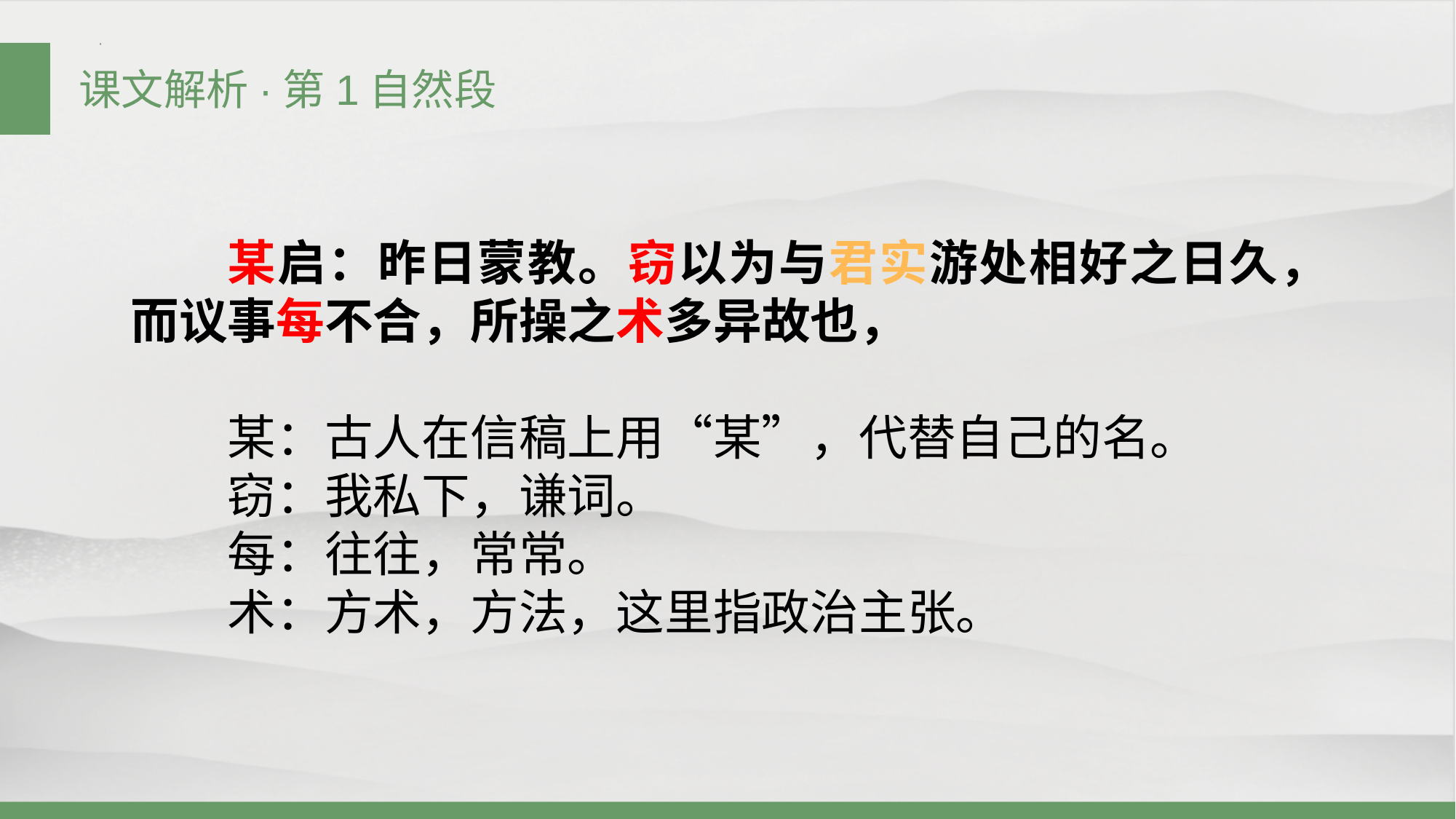

课文解析·第1自然段

某启：昨日蒙教。窃以为与君实游处相好之日久，而议事每不合，所操之术多异故也，

某：古人在信稿上用“某”，代替自己的名。
窃：我私下，谦词。
每：往往，常常。
术：方术，方法，这里指政治主张。